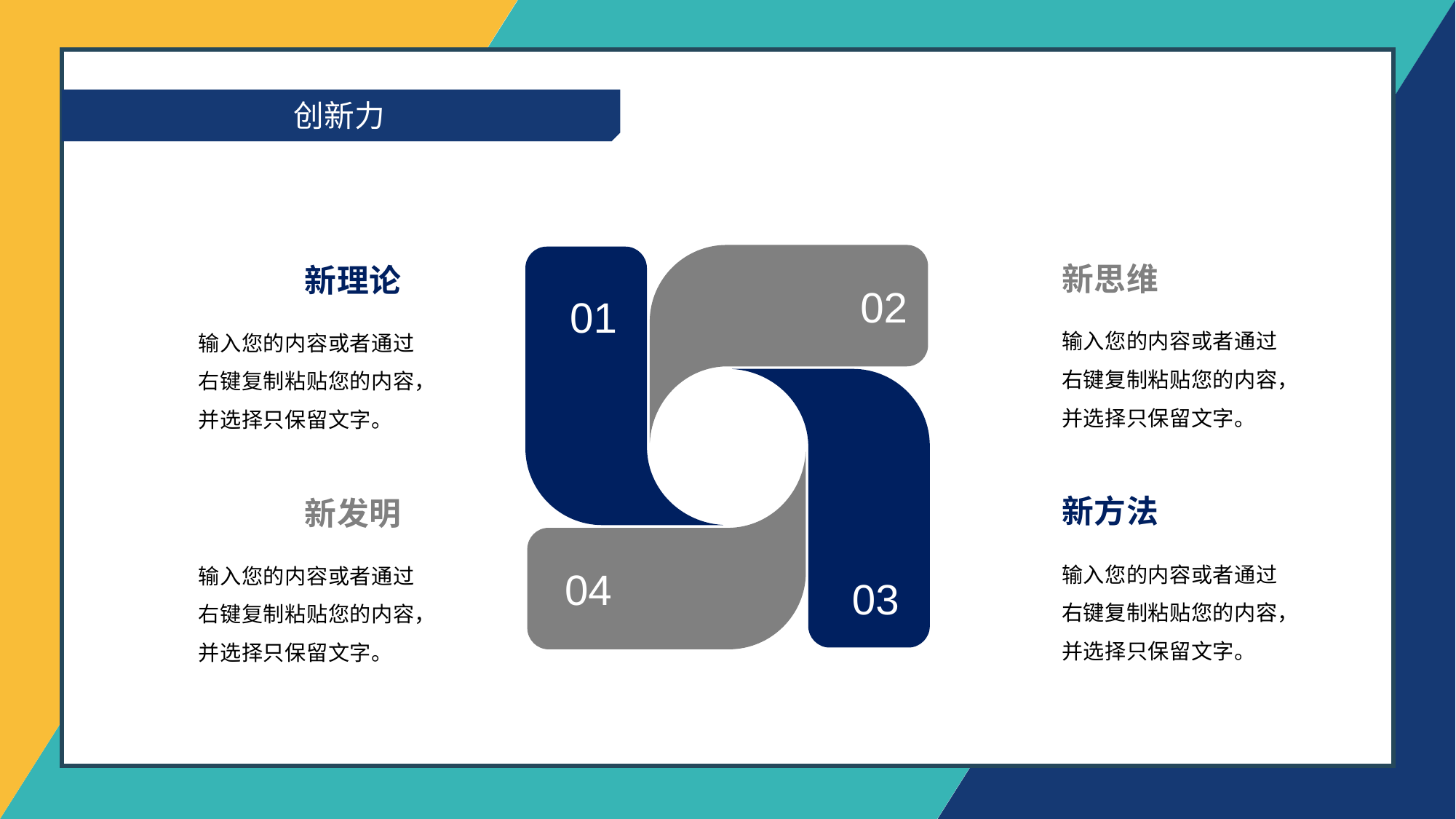

创新力

新思维
新理论
02
01
输入您的内容或者通过右键复制粘贴您的内容，并选择只保留文字。
输入您的内容或者通过右键复制粘贴您的内容，并选择只保留文字。

新方法
新发明
输入您的内容或者通过右键复制粘贴您的内容，并选择只保留文字。
输入您的内容或者通过右键复制粘贴您的内容，并选择只保留文字。
04
03